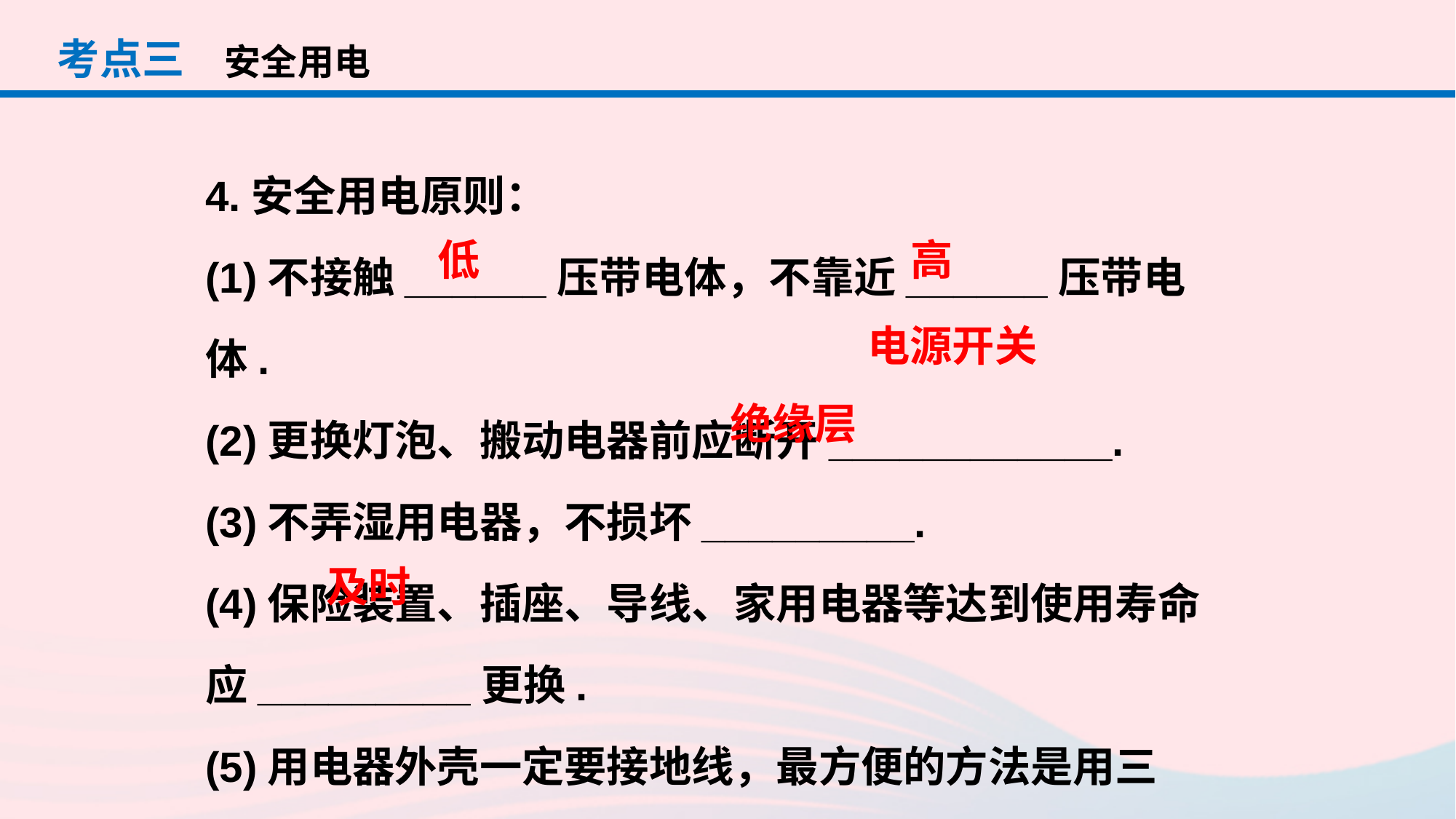

考点三
安全用电

4.安全用电原则：
(1)不接触______压带电体，不靠近______压带电体.
(2)更换灯泡、搬动电器前应断开____________.
(3)不弄湿用电器，不损坏_________.
(4)保险装置、插座、导线、家用电器等达到使用寿命应_________更换.
(5)用电器外壳一定要接地线，最方便的方法是用三线、三孔插座.
低
高
电源开关
绝缘层
及时